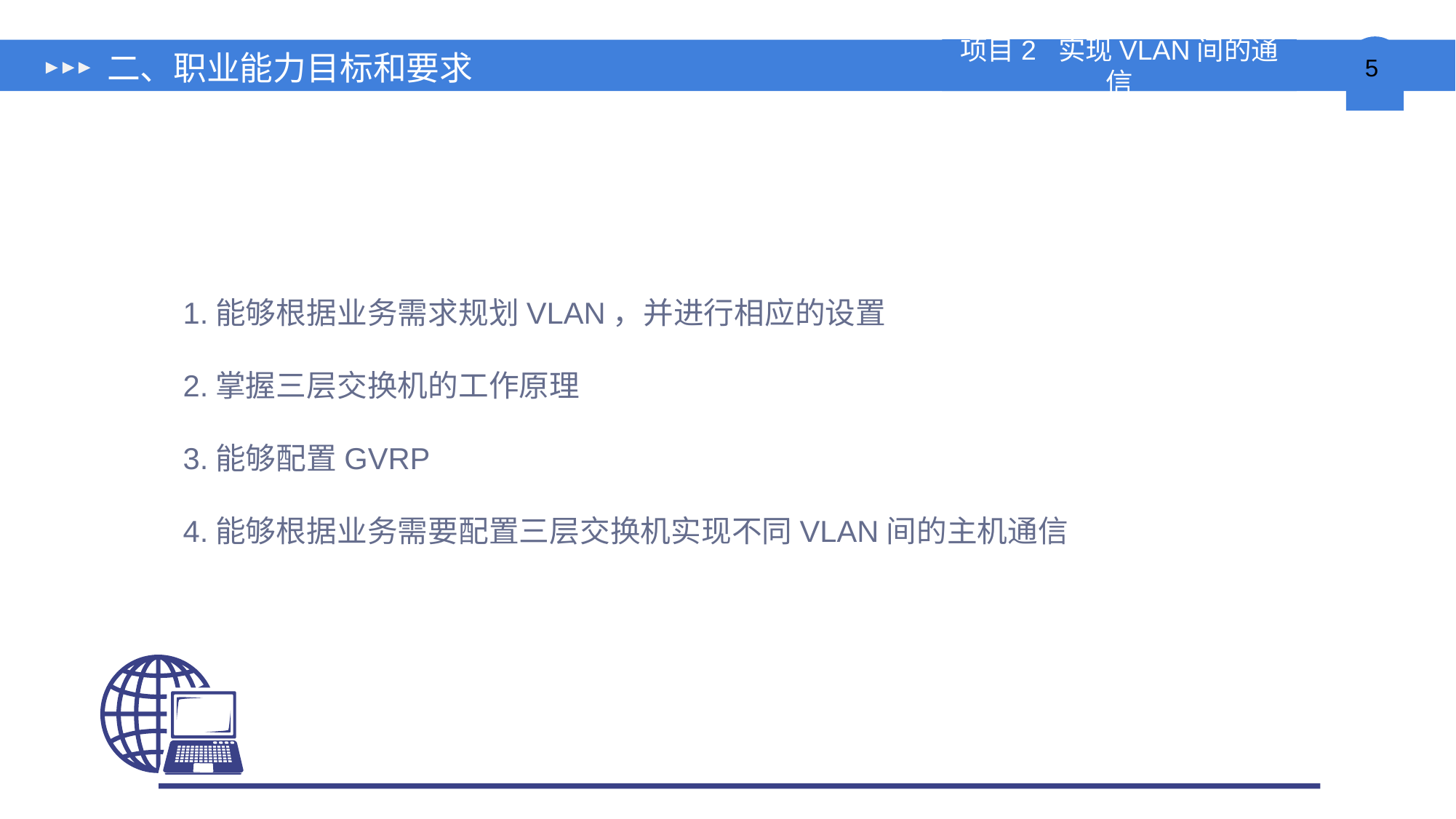

# 二、职业能力目标和要求
1.能够根据业务需求规划VLAN，并进行相应的设置
2.掌握三层交换机的工作原理
3.能够配置GVRP
4.能够根据业务需要配置三层交换机实现不同VLAN间的主机通信